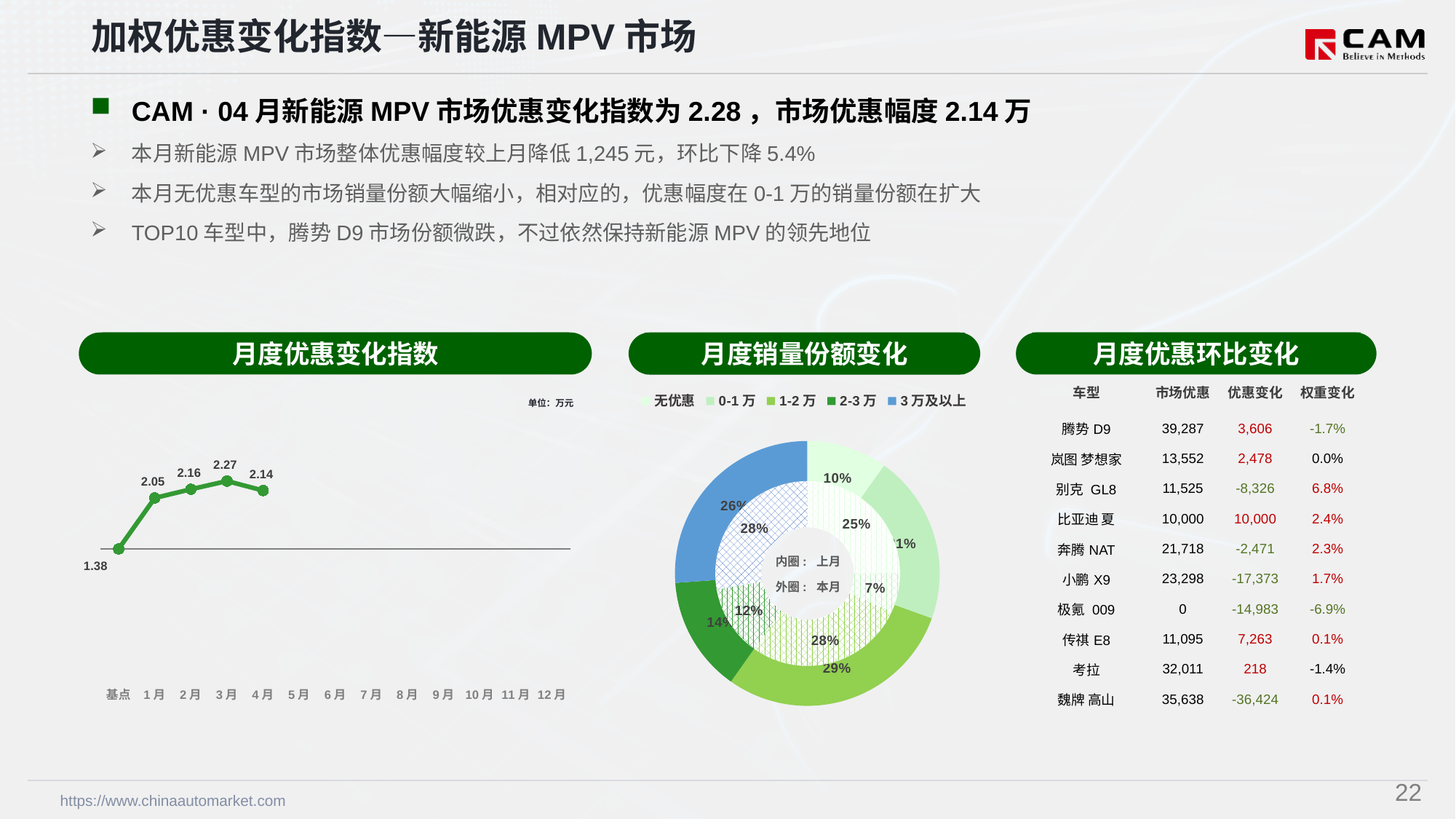

加权优惠变化指数—新能源MPV市场
CAM · 04月新能源MPV市场优惠变化指数为2.28，市场优惠幅度2.14万
本月新能源MPV市场整体优惠幅度较上月降低1,245元，环比下降5.4%
本月无优惠车型的市场销量份额大幅缩小，相对应的，优惠幅度在0-1万的销量份额在扩大
TOP10车型中，腾势D9市场份额微跌，不过依然保持新能源MPV的领先地位
月度优惠变化指数

月度优惠环比变化

月度销量份额变化

### Chart

| Category | 销量 |
|---|---|
| 无优惠 | 3250.0 |
| 0-1万 | 6805.0 |
| 1-2万 | 9643.0 |
| 2-3万 | 4635.0 |
| 3万及以上 | 8614.0 |

### Chart

| Category | 销量 |
|---|---|
| 无优惠 | 7997.0 |
| 0-1万 | 2222.0 |
| 1-2万 | 8939.0 |
| 2-3万 | 3959.0 |
| 3万及以上 | 8903.0 |
内圈:  上月
外圈:  本月
| 车型 | 市场优惠 | 优惠变化 | 权重变化 |
| --- | --- | --- | --- |
| 腾势D9 | 39,287 | 3,606 | -1.7% |
| 岚图 梦想家 | 13,552 | 2,478 | 0.0% |
| 别克 GL8 | 11,525 | -8,326 | 6.8% |
| 比亚迪 夏 | 10,000 | 10,000 | 2.4% |
| 奔腾NAT | 21,718 | -2,471 | 2.3% |
| 小鹏X9 | 23,298 | -17,373 | 1.7% |
| 极氪 009 | 0 | -14,983 | -6.9% |
| 传祺E8 | 11,095 | 7,263 | 0.1% |
| 考拉 | 32,011 | 218 | -1.4% |
| 魏牌 高山 | 35,638 | -36,424 | 0.1% |

### Chart

| Category | Y2024 |
|---|---|
| 基点 | 0.0 |
| 1月 | 1.99 |
| 2月 | 2.33 |
| 3月 | 2.65 |
| 4月 | 2.28 |
| 5月 | None |
| 6月 | None |
| 7月 | None |
| 8月 | None |
| 9月 | None |
| 10月 | None |
| 11月 | None |
| 12月 | None |
单位：万元
22